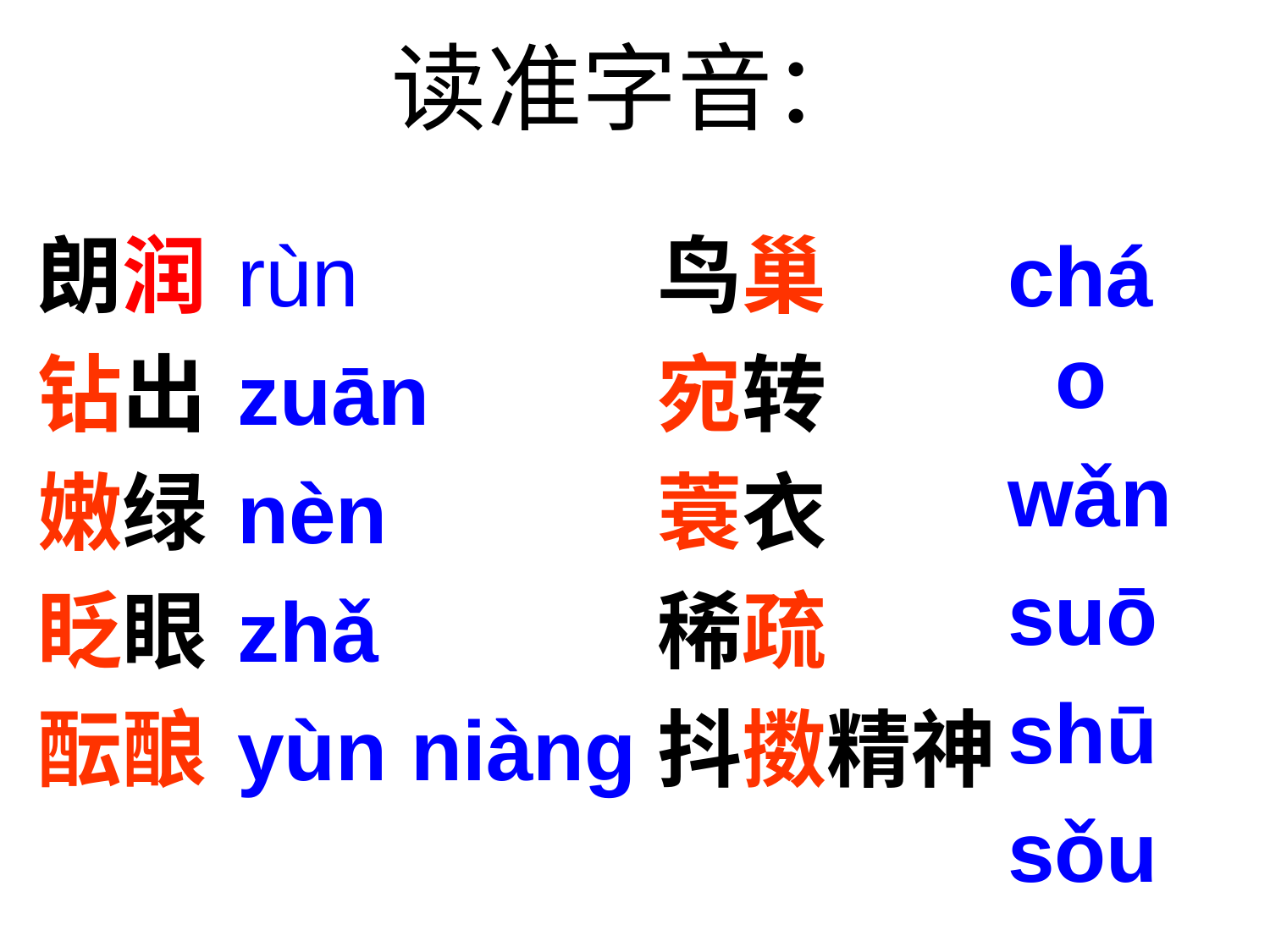

# 读准字音：
朗润
钻出
嫩绿
眨眼
酝酿
rùn
zuān
nèn
zhǎ
yùn niàng

鸟巢
宛转
蓑衣
稀疏
抖擞精神
cháo
wǎn
suō
shū
sǒu